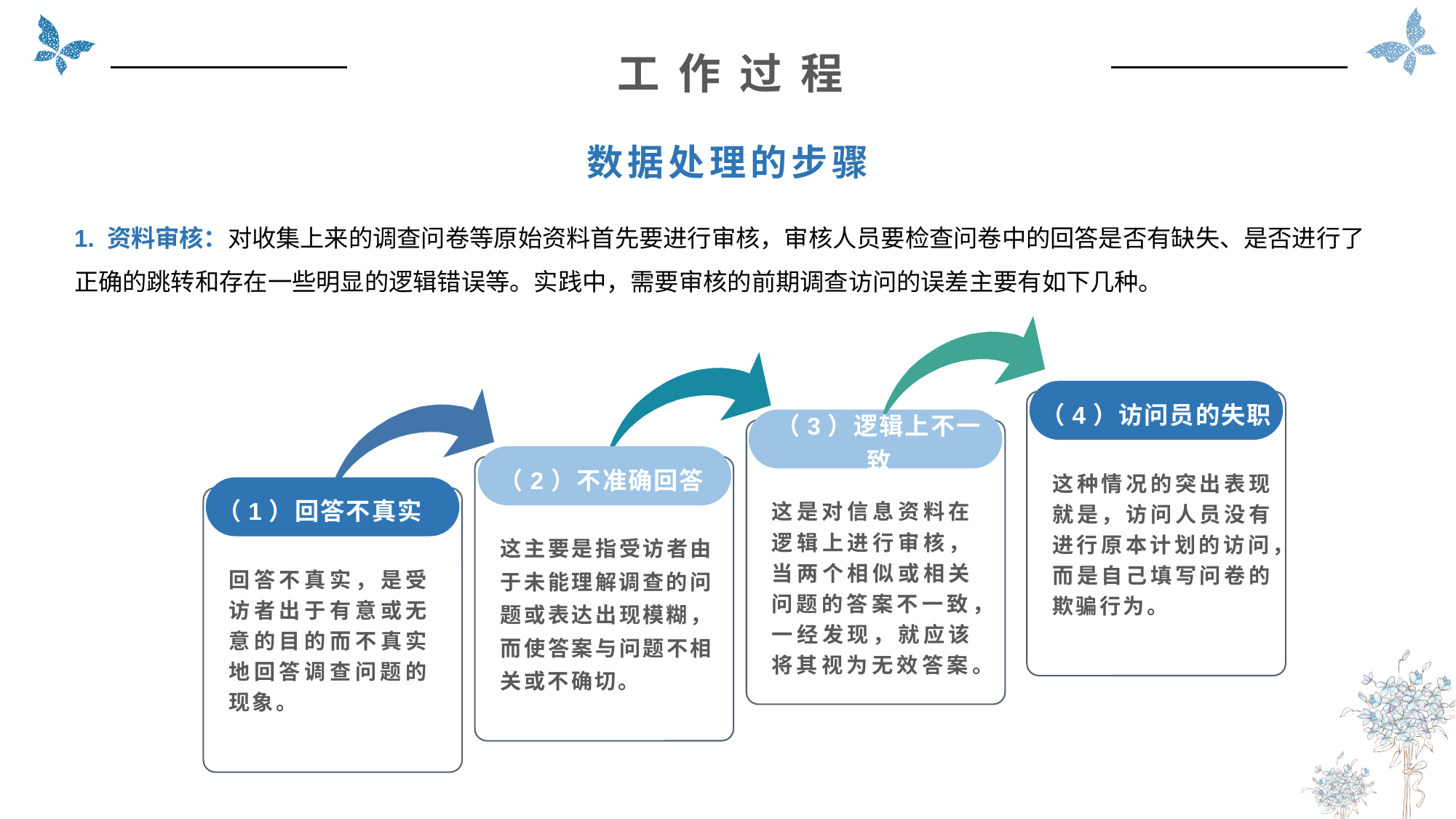

工 作 过 程
数据处理的步骤
1. 资料审核：对收集上来的调查问卷等原始资料首先要进行审核，审核人员要检查问卷中的回答是否有缺失、是否进行了正确的跳转和存在一些明显的逻辑错误等。实践中，需要审核的前期调查访问的误差主要有如下几种。

（4）访问员的失职

（3）逻辑上不一致

（2）不准确回答
这种情况的突出表现就是，访问人员没有进行原本计划的访问，而是自己填写问卷的欺骗行为。

（1）回答不真实
这是对信息资料在逻辑上进行审核，当两个相似或相关问题的答案不一致，一经发现，就应该将其视为无效答案。
这主要是指受访者由于未能理解调查的问题或表达出现模糊，而使答案与问题不相关或不确切。
回答不真实，是受访者出于有意或无意的目的而不真实地回答调查问题的现象。